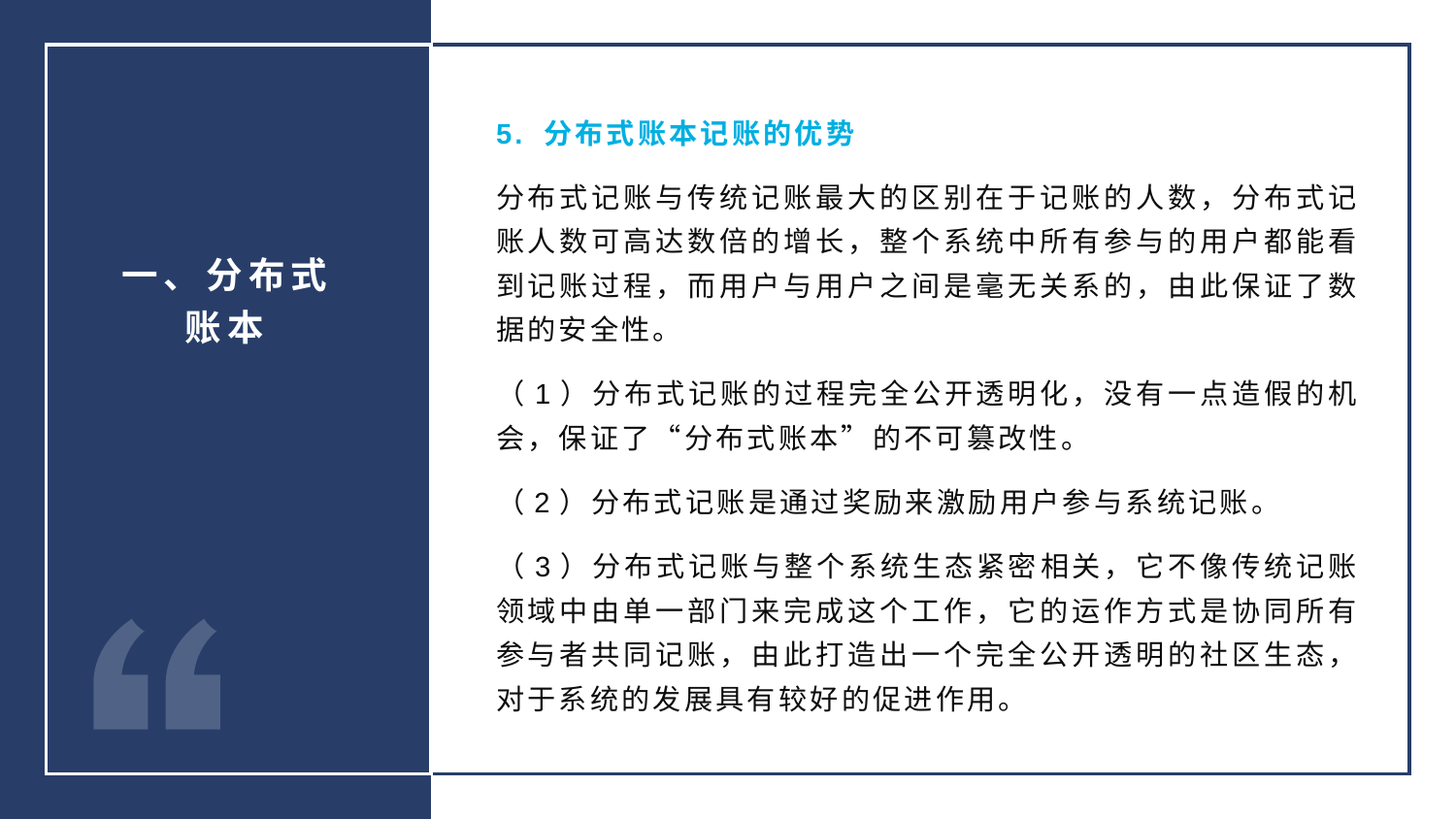

5. 分布式账本记账的优势
分布式记账与传统记账最大的区别在于记账的人数，分布式记账人数可高达数倍的增长，整个系统中所有参与的用户都能看到记账过程，而用户与用户之间是毫无关系的，由此保证了数据的安全性。
（1）分布式记账的过程完全公开透明化，没有一点造假的机会，保证了“分布式账本”的不可篡改性。
（2）分布式记账是通过奖励来激励用户参与系统记账。
（3）分布式记账与整个系统生态紧密相关，它不像传统记账领域中由单一部门来完成这个工作，它的运作方式是协同所有参与者共同记账，由此打造出一个完全公开透明的社区生态，对于系统的发展具有较好的促进作用。
一、分布式
账本